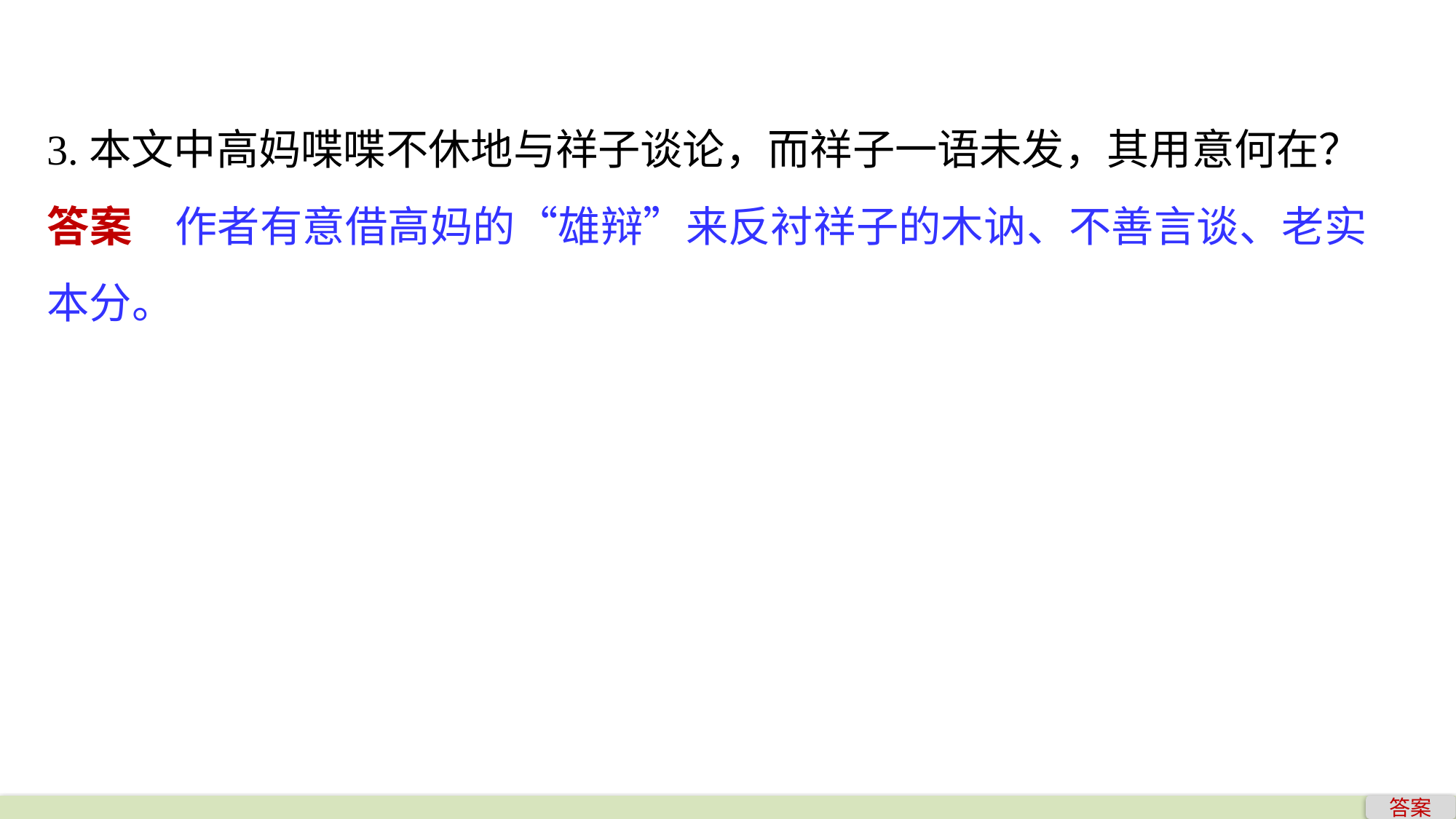

3.本文中高妈喋喋不休地与祥子谈论，而祥子一语未发，其用意何在？
答案　作者有意借高妈的“雄辩”来反衬祥子的木讷、不善言谈、老实本分。
答案